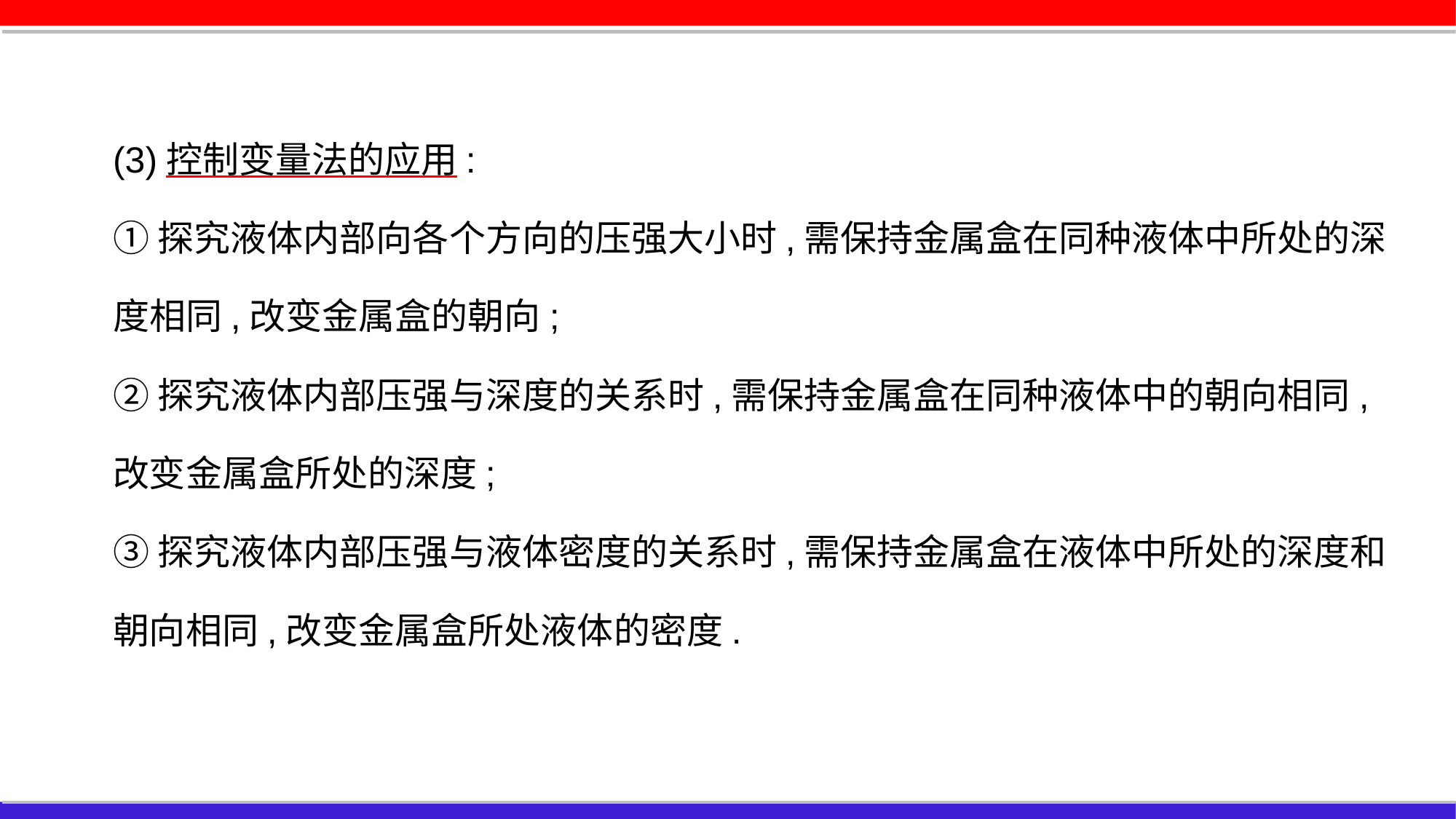

(3)控制变量法的应用:
①探究液体内部向各个方向的压强大小时,需保持金属盒在同种液体中所处的深度相同,改变金属盒的朝向;
②探究液体内部压强与深度的关系时,需保持金属盒在同种液体中的朝向相同,改变金属盒所处的深度;
③探究液体内部压强与液体密度的关系时,需保持金属盒在液体中所处的深度和朝向相同,改变金属盒所处液体的密度.